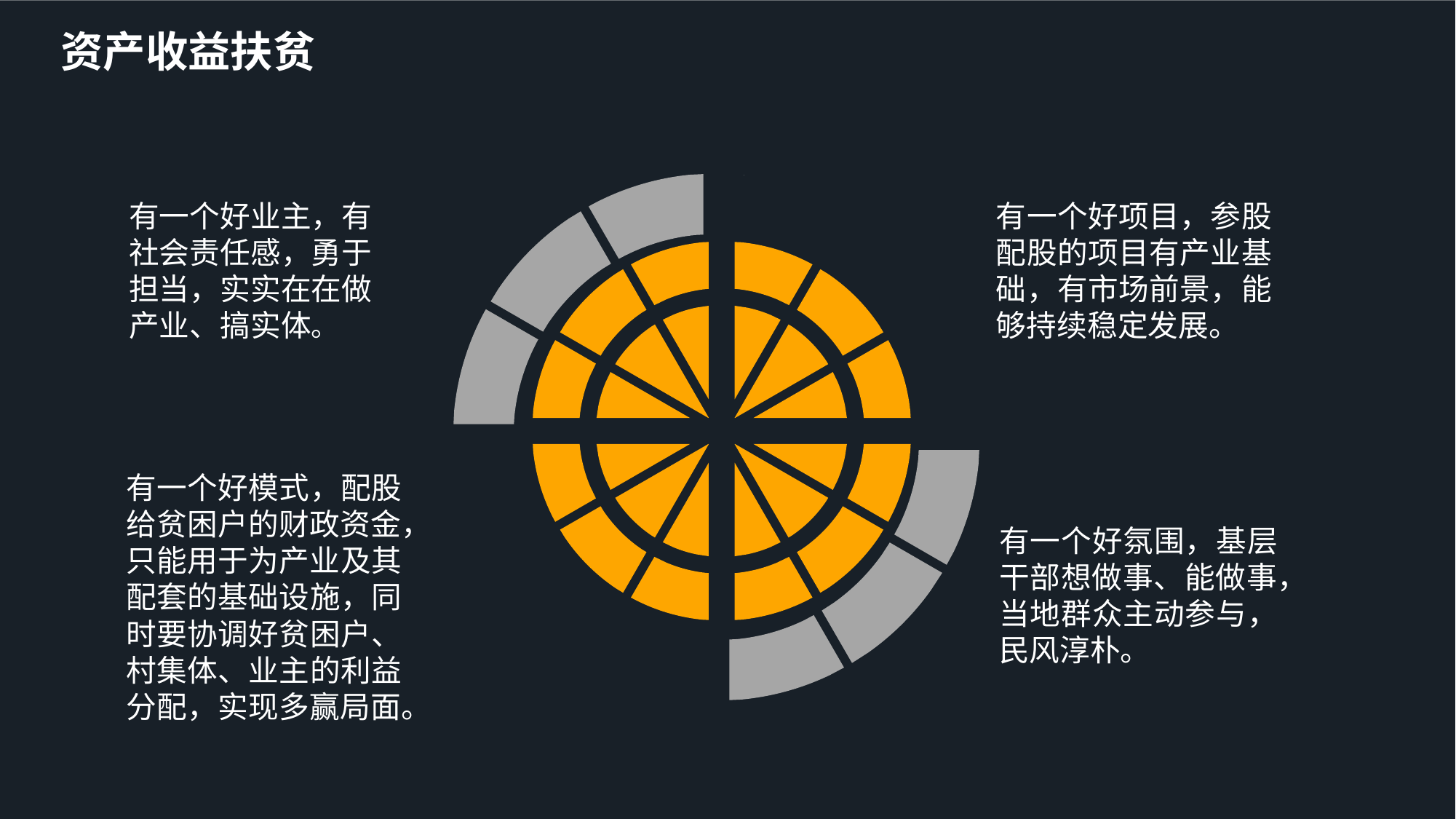

资产收益扶贫

有一个好业主，有社会责任感，勇于担当，实实在在做产业、搞实体。
有一个好项目，参股配股的项目有产业基础，有市场前景，能够持续稳定发展。
有一个好模式，配股给贫困户的财政资金，只能用于为产业及其配套的基础设施，同时要协调好贫困户、村集体、业主的利益分配，实现多赢局面。
有一个好氛围，基层干部想做事、能做事，当地群众主动参与，民风淳朴。